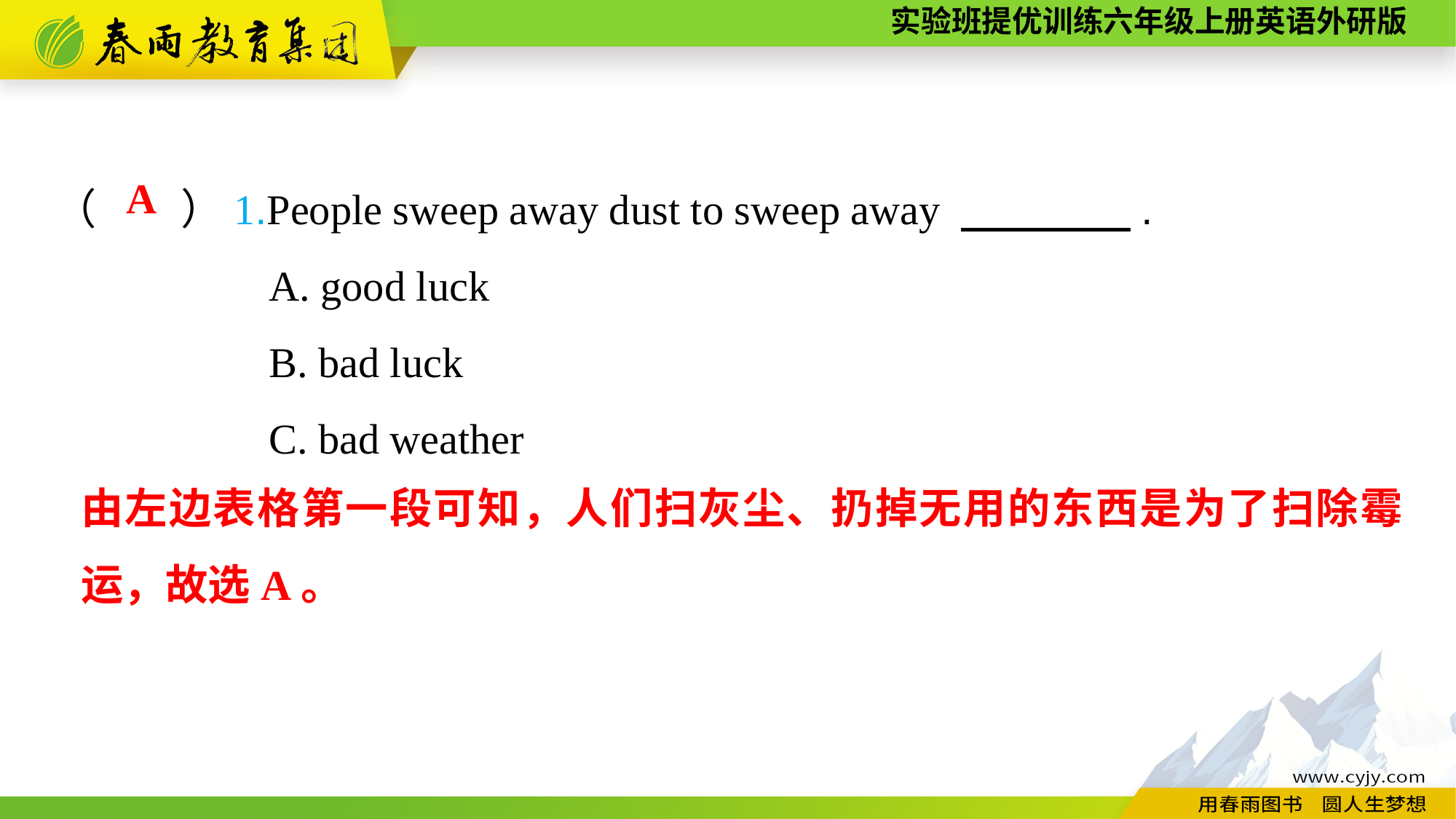

（　　）1.People sweep away dust to sweep away 　　　　.
A. good luck
B. bad luck
C. bad weather
A
由左边表格第一段可知，人们扫灰尘、扔掉无用的东西是为了扫除霉运，故选A。